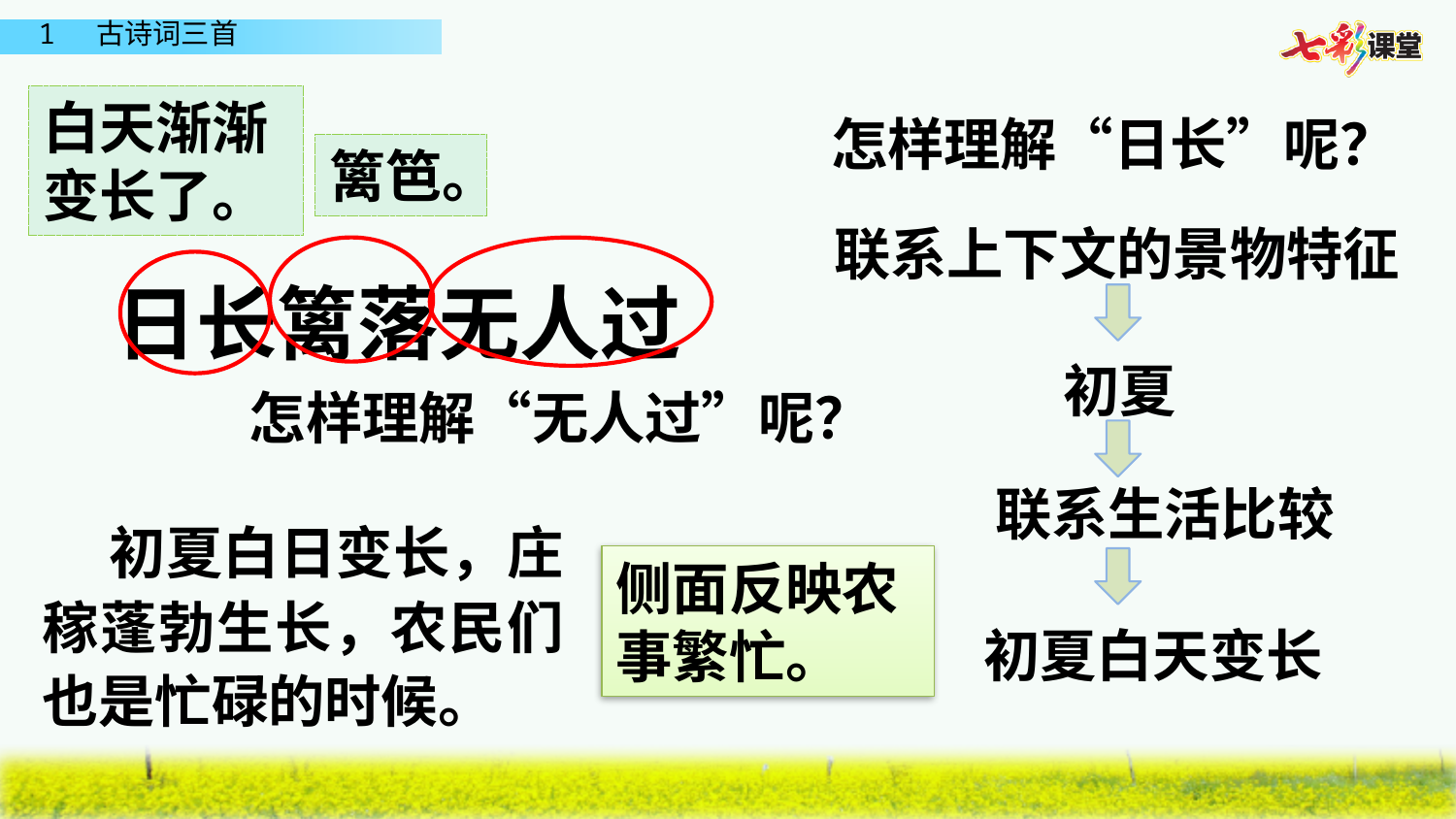

怎样理解“日长”呢？
白天渐渐变长了。
篱笆。
联系上下文的景物特征
日长篱落无人过

初夏
怎样理解“无人过”呢？

联系生活比较
    初夏白日变长，庄稼蓬勃生长，农民们也是忙碌的时候。
侧面反映农事繁忙。

初夏白天变长